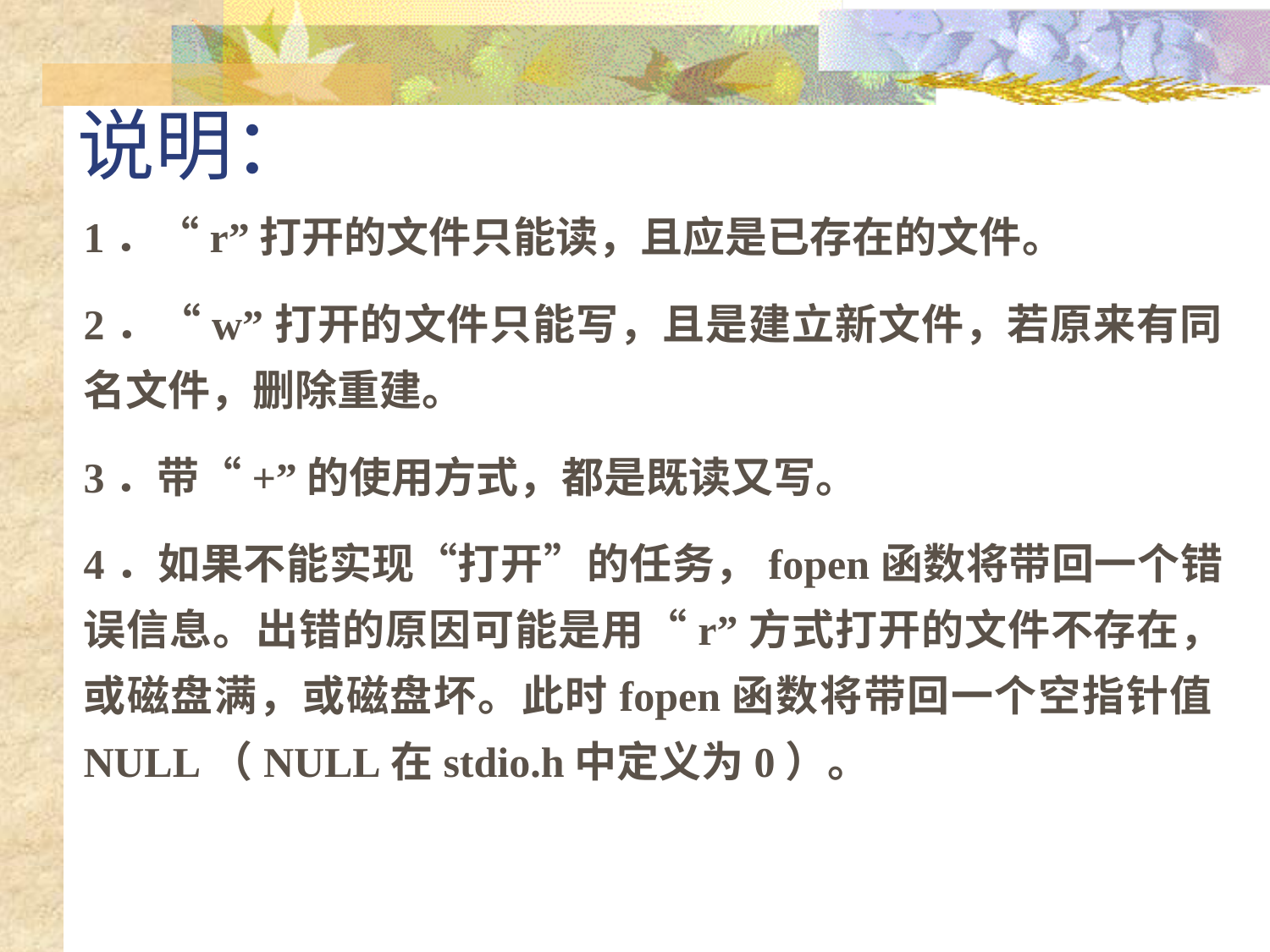

# 说明：
1．“r”打开的文件只能读，且应是已存在的文件。
2．“w”打开的文件只能写，且是建立新文件，若原来有同名文件，删除重建。
3．带“+”的使用方式，都是既读又写。
4．如果不能实现“打开”的任务，fopen函数将带回一个错误信息。出错的原因可能是用“r”方式打开的文件不存在，或磁盘满，或磁盘坏。此时fopen函数将带回一个空指针值NULL（NULL在stdio.h中定义为0）。